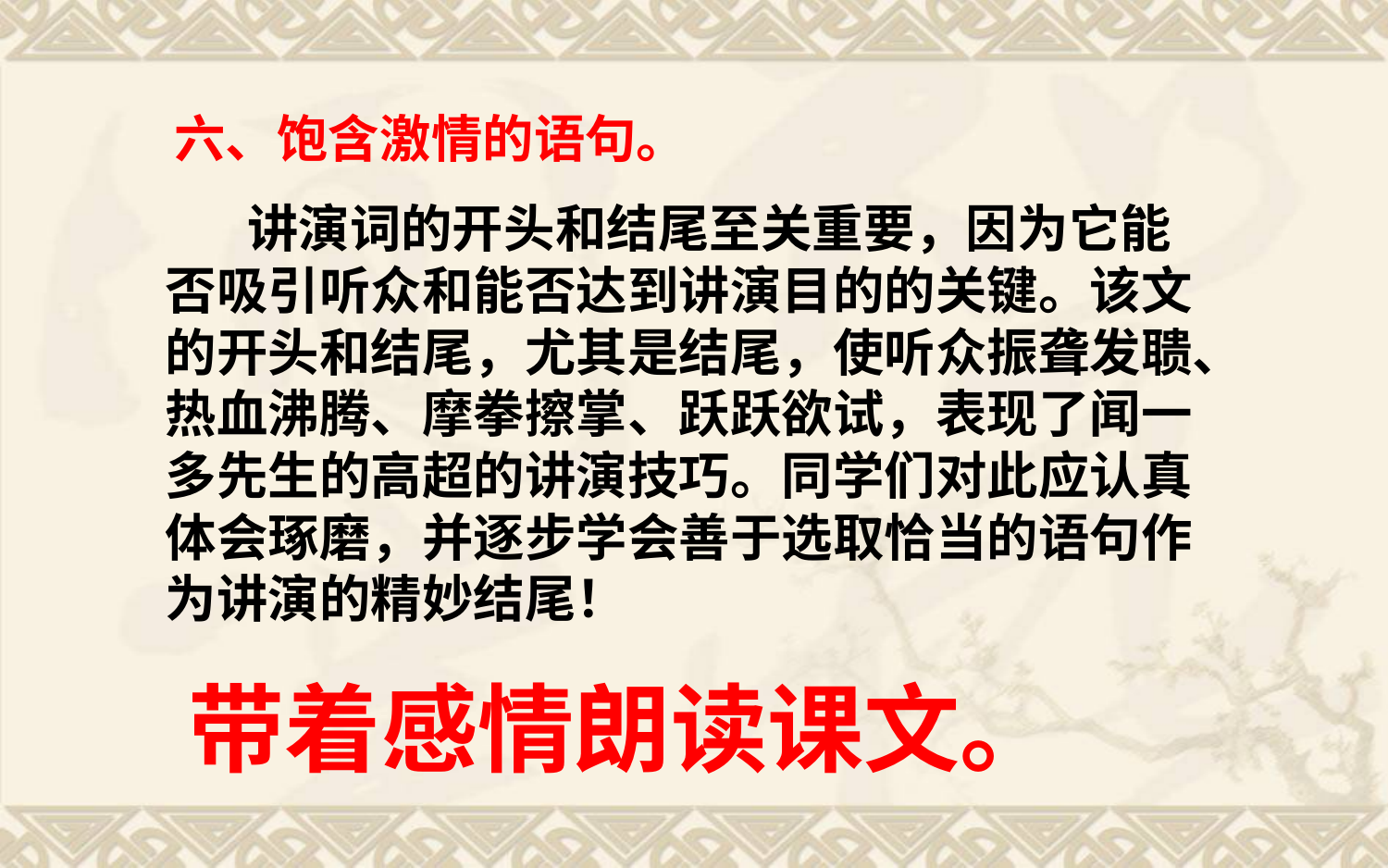

六、饱含激情的语句。
      讲演词的开头和结尾至关重要，因为它能否吸引听众和能否达到讲演目的的关键。该文的开头和结尾，尤其是结尾，使听众振聋发聩、热血沸腾、摩拳擦掌、跃跃欲试，表现了闻一多先生的高超的讲演技巧。同学们对此应认真体会琢磨，并逐步学会善于选取恰当的语句作为讲演的精妙结尾！
带着感情朗读课文。